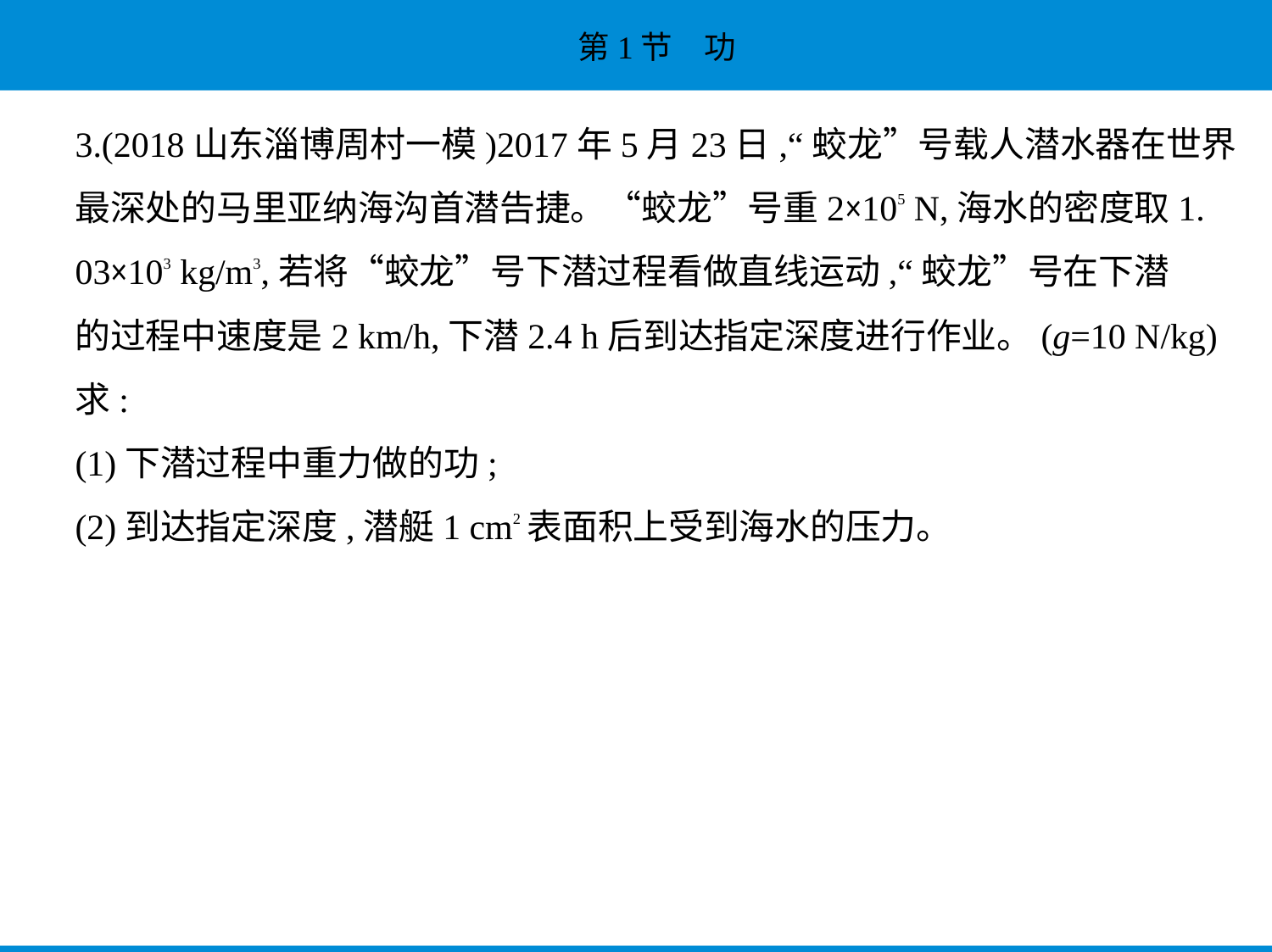

3.(2018山东淄博周村一模)2017年5月23日,“蛟龙”号载人潜水器在世界
最深处的马里亚纳海沟首潜告捷。“蛟龙”号重2×105 N,海水的密度取1.
03×103 kg/m3,若将“蛟龙”号下潜过程看做直线运动,“蛟龙”号在下潜
的过程中速度是2 km/h,下潜2.4 h后到达指定深度进行作业。(g=10 N/kg)
求:
(1)下潜过程中重力做的功;
(2)到达指定深度,潜艇1 cm2表面积上受到海水的压力。